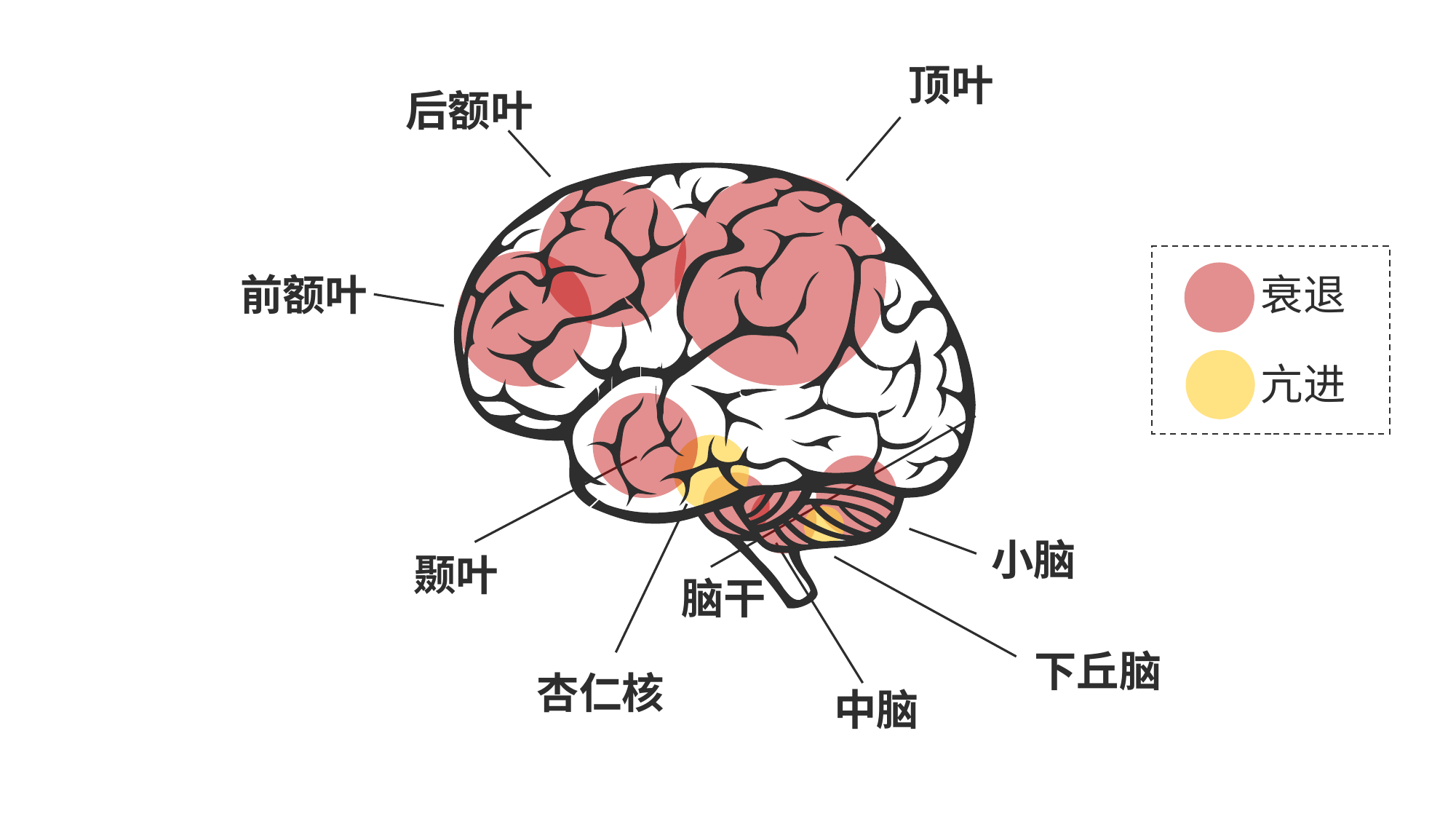

顶叶
后额叶

衰退

亢进

前额叶

小脑
颞叶
脑干
下丘脑
杏仁核
中脑